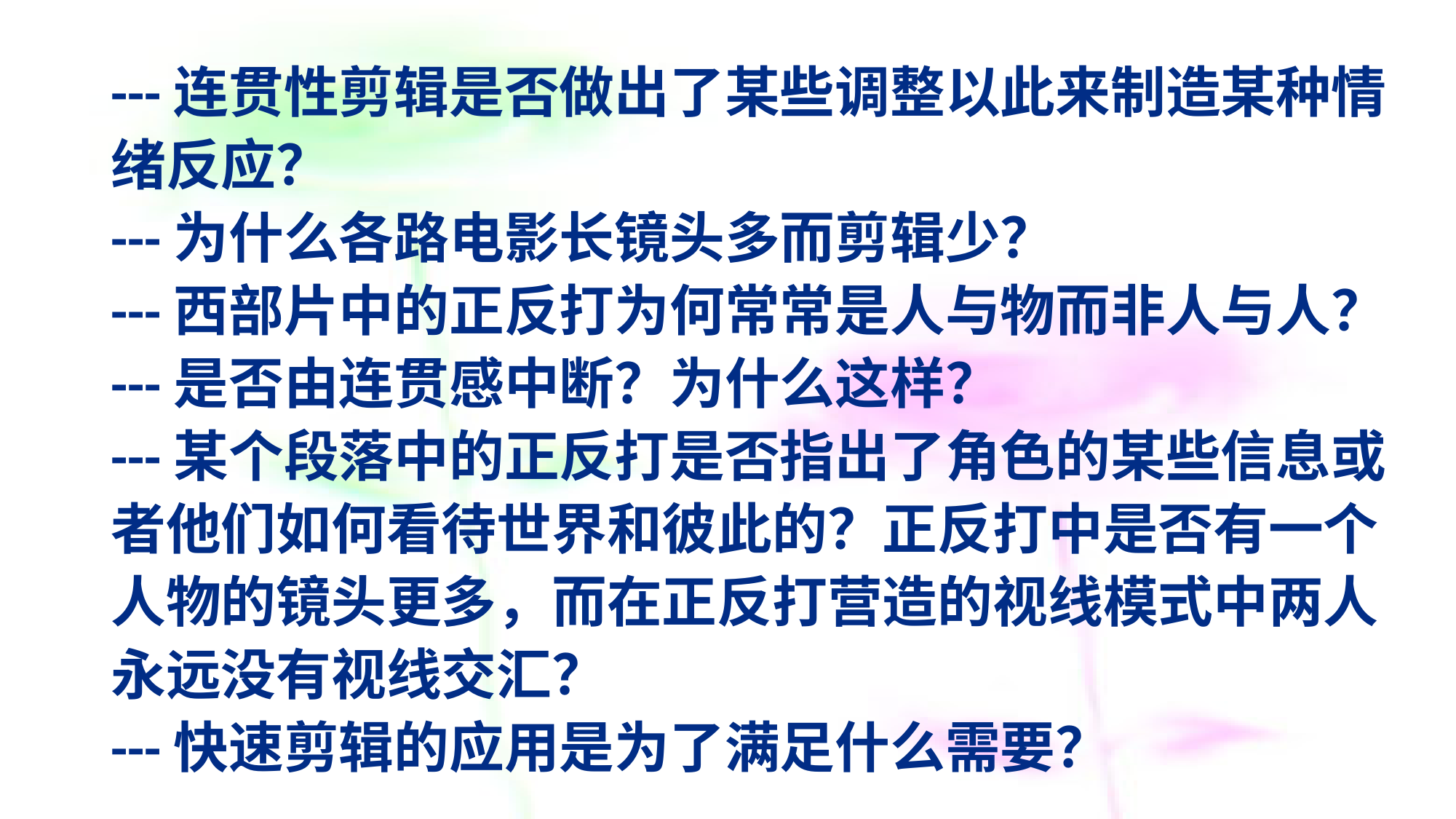

# ---连贯性剪辑是否做出了某些调整以此来制造某种情绪反应？ ---为什么各路电影长镜头多而剪辑少？ ---西部片中的正反打为何常常是人与物而非人与人？ ---是否由连贯感中断？为什么这样？ ---某个段落中的正反打是否指出了角色的某些信息或者他们如何看待世界和彼此的？正反打中是否有一个人物的镜头更多，而在正反打营造的视线模式中两人永远没有视线交汇？ ---快速剪辑的应用是为了满足什么需要？